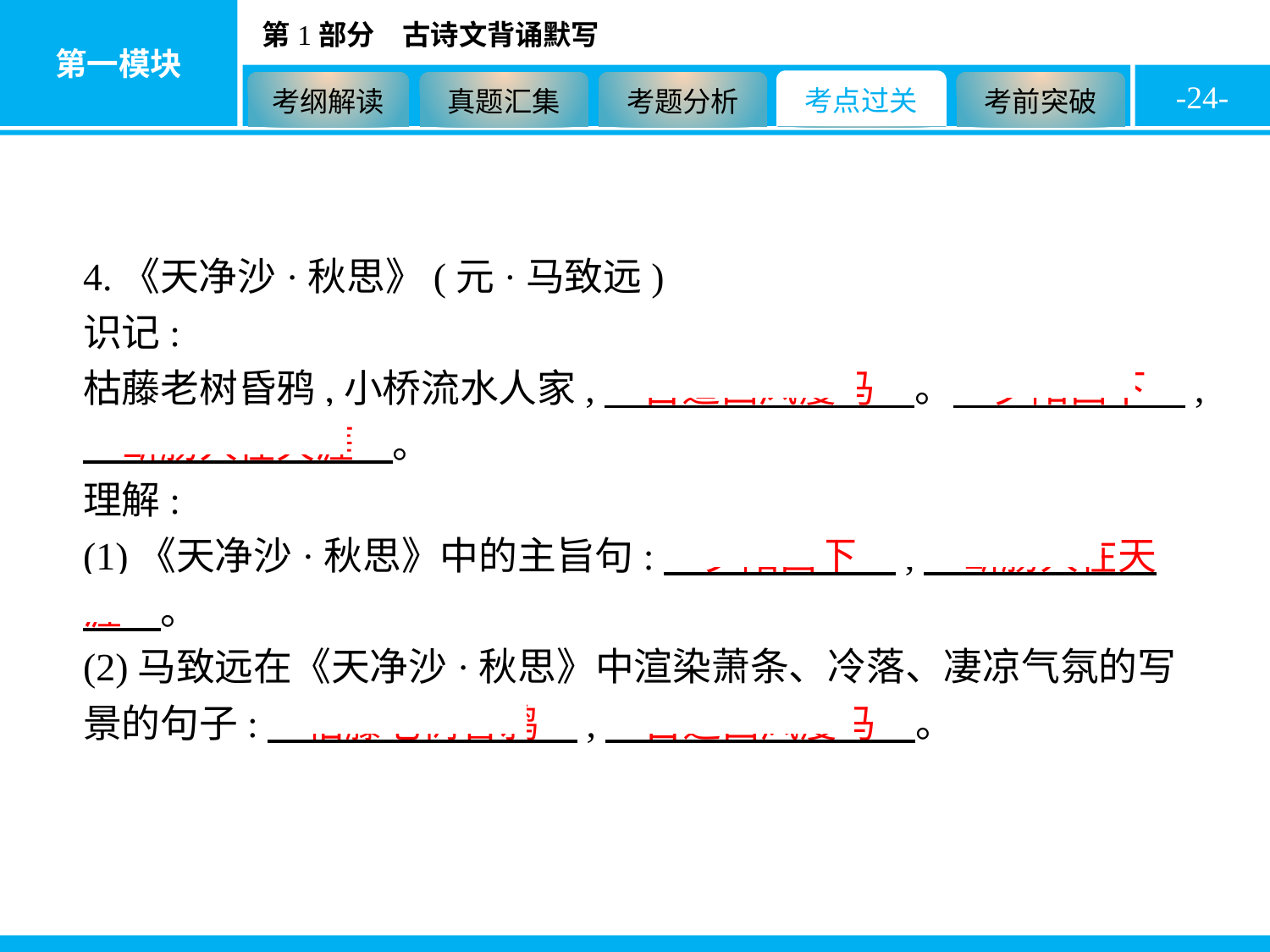

-24-
4.《天净沙·秋思》(元·马致远)
识记:
枯藤老树昏鸦,小桥流水人家,　古道西风瘦马　。　夕阳西下　,　断肠人在天涯　。
理解:
(1)《天净沙·秋思》中的主旨句:　夕阳西下　,　断肠人在天涯　。
(2)马致远在《天净沙·秋思》中渲染萧条、冷落、凄凉气氛的写景的句子:　枯藤老树昏鸦　,　古道西风瘦马　。